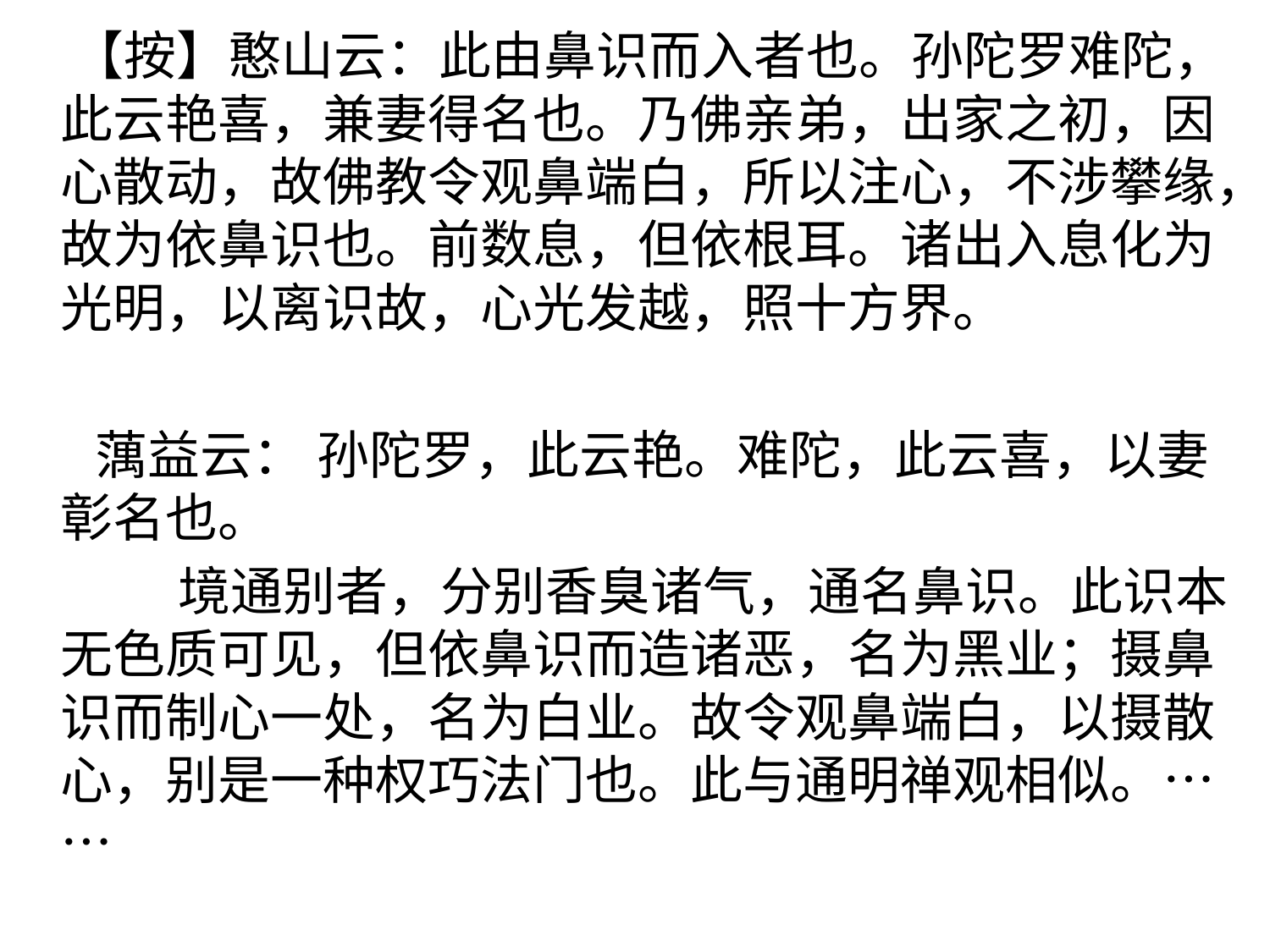

【按】憨山云：此由鼻识而入者也。孙陀罗难陀， 此云艳喜，兼妻得名也。乃佛亲弟，出家之初，因心散动，故佛教令观鼻端白，所以注心，不涉攀缘，故为依鼻识也。前数息，但依根耳。诸出入息化为光明，以离识故，心光发越，照十方界。

      蕅益云： 孙陀罗，此云艳。难陀，此云喜，以妻彰名也。
             境通别者，分别香臭诸气，通名鼻识。此识本无色质可见，但依鼻识而造诸恶，名为黑业；摄鼻识而制心一处，名为白业。故令观鼻端白，以摄散心，别是一种权巧法门也。此与通明禅观相似。……